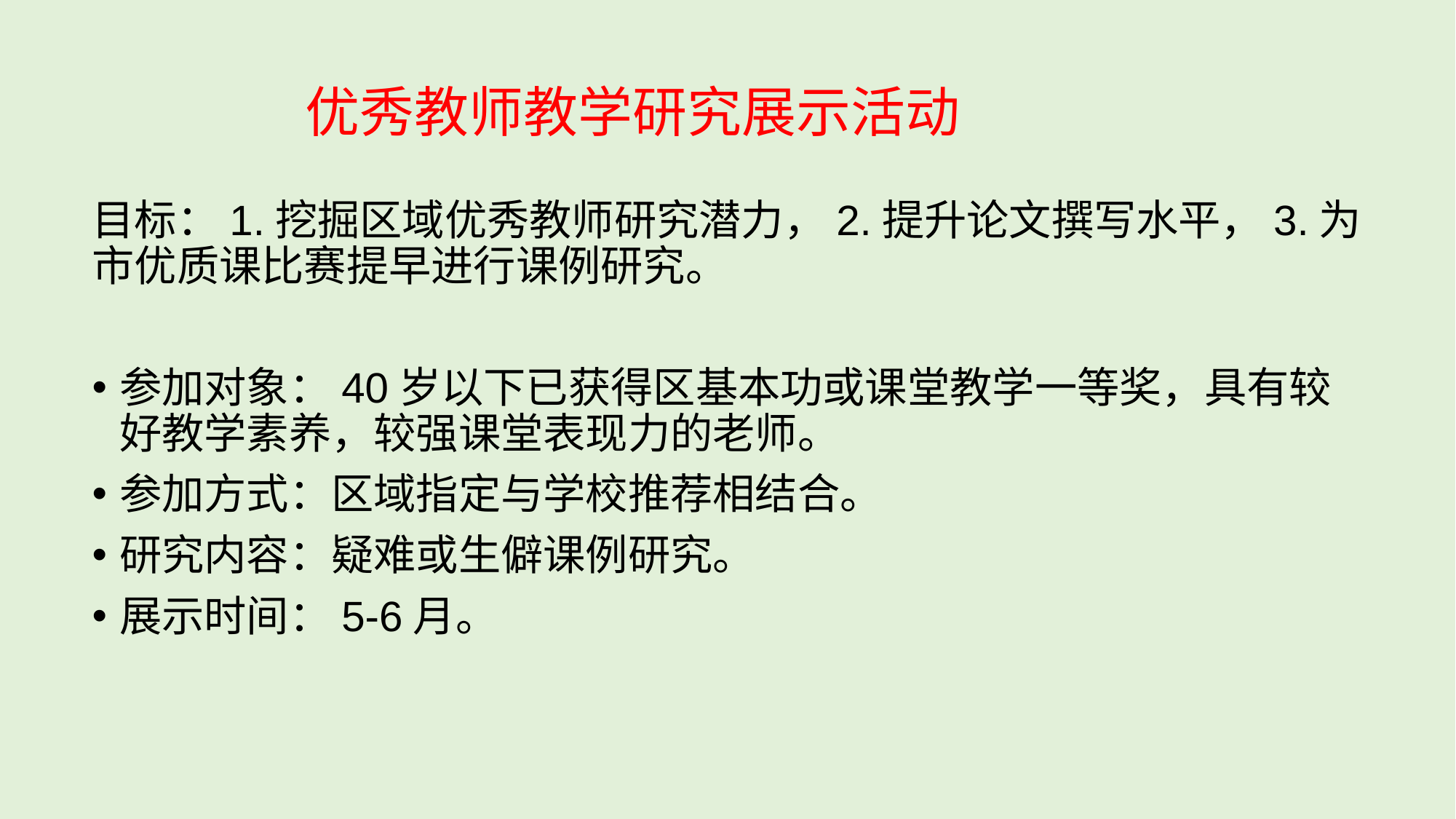

# 优秀教师教学研究展示活动
目标：1.挖掘区域优秀教师研究潜力，2.提升论文撰写水平，3.为市优质课比赛提早进行课例研究。

参加对象：40岁以下已获得区基本功或课堂教学一等奖，具有较好教学素养，较强课堂表现力的老师。
参加方式：区域指定与学校推荐相结合。
研究内容：疑难或生僻课例研究。
展示时间：5-6月。